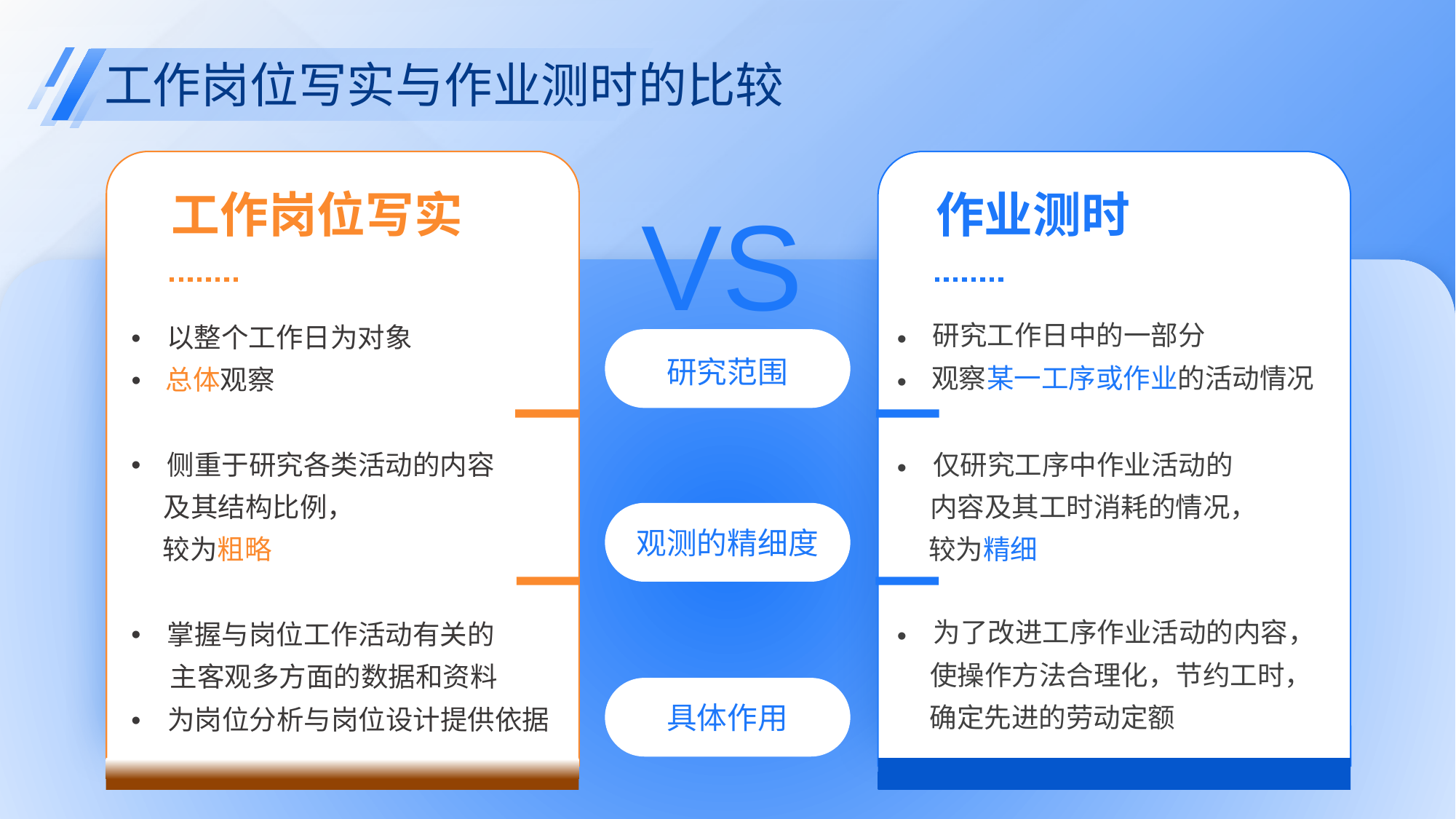

# 工作岗位写实与作业测时的比较

工作岗位写实
作业测时
VS

研究工作日中的一部分
•
•
以整个工作日为对象

研究范围
观察
某一工序或作业
的活动情况
•
•
总体
观察

•
侧重于研究各类活动的内容
及其结构比例，
较为
粗略
仅研究工序中作业活动的
•
内容及其工时消耗的情况，
较为
精细

观测的精细度

为了改进工序作业活动的内容，
•
使操作方法合理化，节约工时，
确定先进的劳动定额
•
掌握与岗位工作活动有关的
主客观多方面的数据和资料

具体作用
•
为岗位分析与岗位设计提供依据